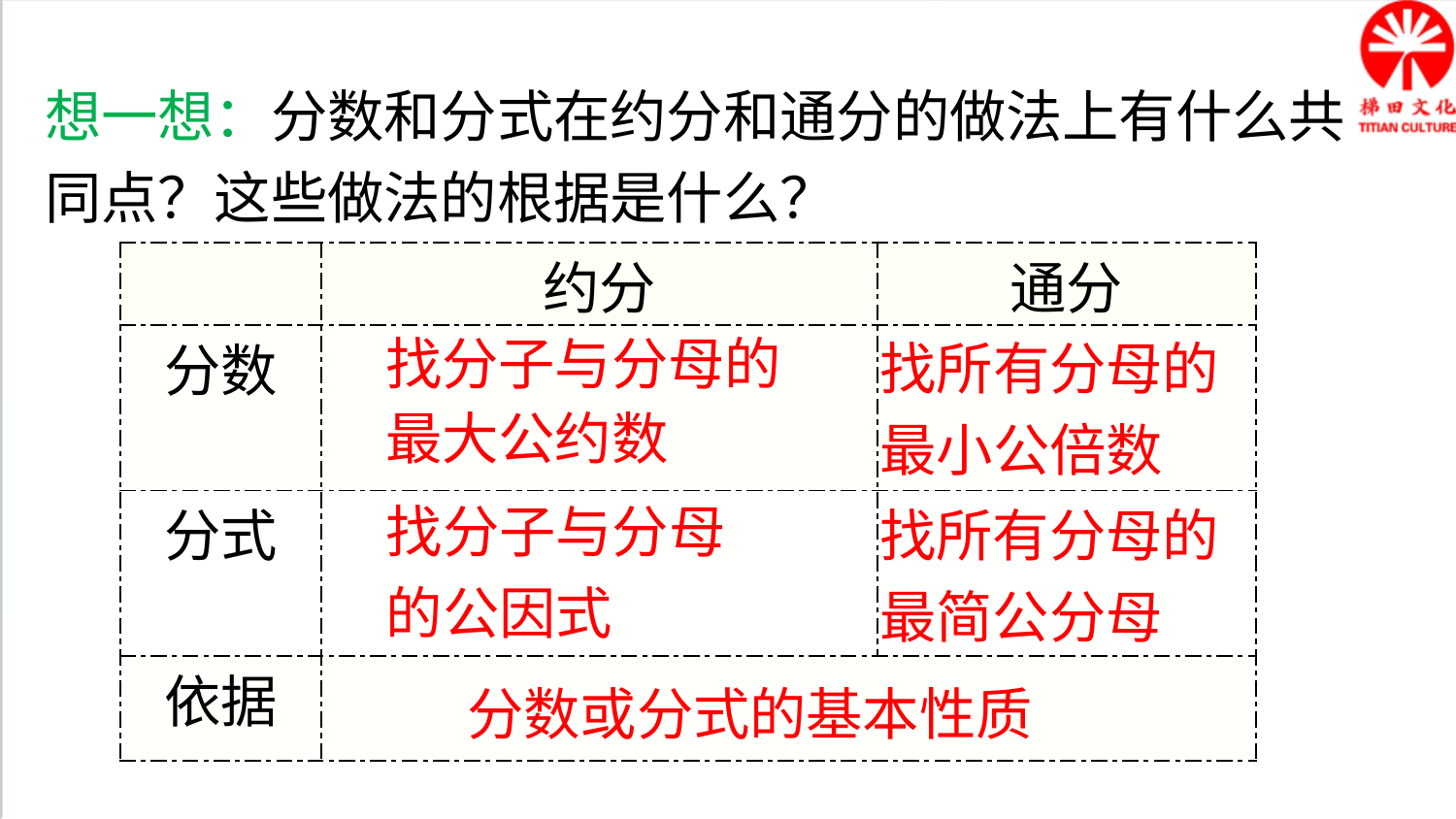

想一想：分数和分式在约分和通分的做法上有什么共同点？这些做法的根据是什么？
|  | 约分 | 通分 |
| --- | --- | --- |
| 分数 |  |  |
| 分式 |  |  |
| 依据 |  |  |
找所有分母的
最小公倍数
找分子与分母的
最大公约数
找分子与分母的公因式
找所有分母的
最简公分母
分数或分式的基本性质